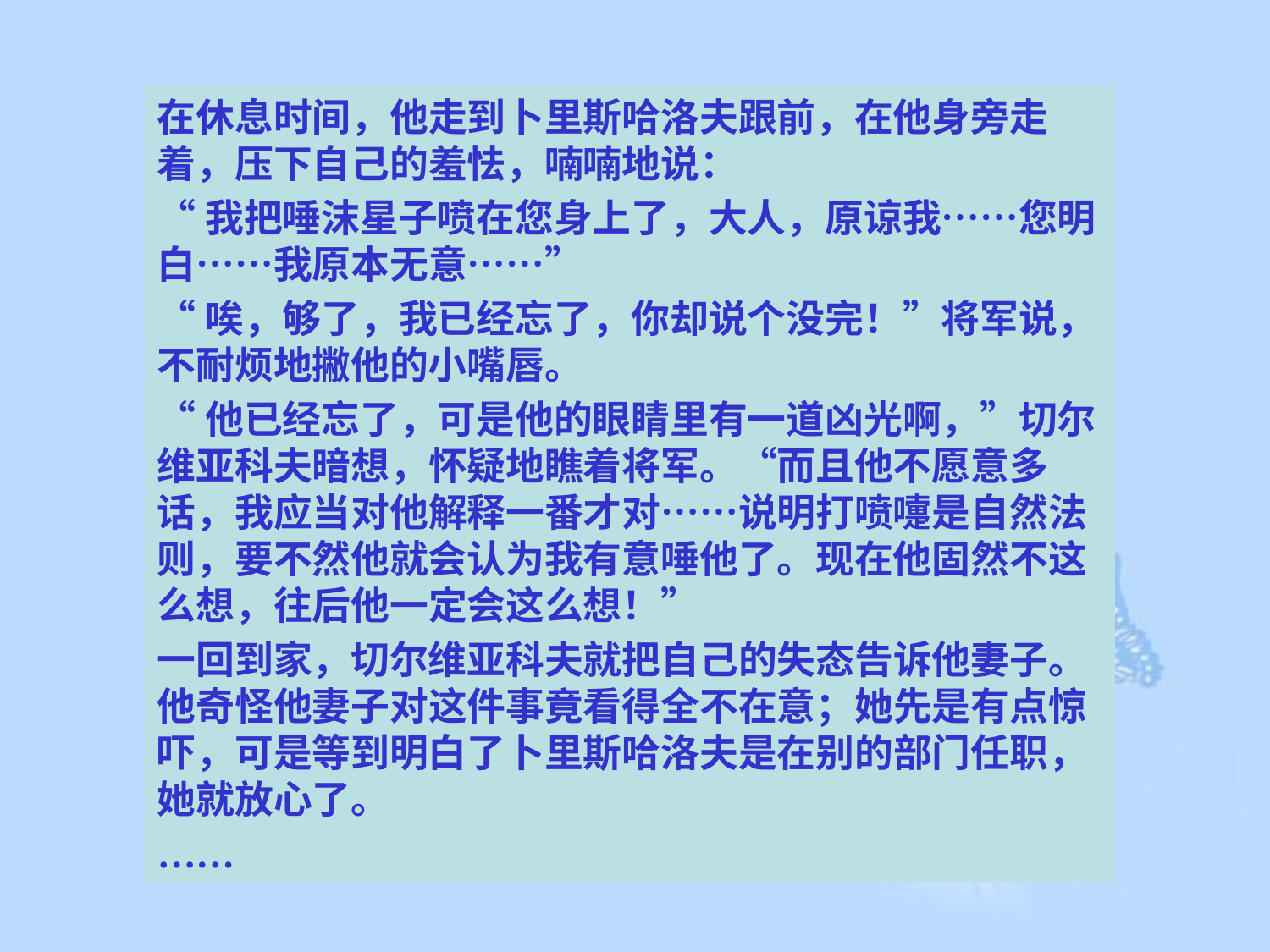

在休息时间，他走到卜里斯哈洛夫跟前，在他身旁走着，压下自己的羞怯，喃喃地说：
“我把唾沫星子喷在您身上了，大人，原谅我……您明白……我原本无意……”
“唉，够了，我已经忘了，你却说个没完！”将军说，不耐烦地撇他的小嘴唇。
“他已经忘了，可是他的眼睛里有一道凶光啊，”切尔维亚科夫暗想，怀疑地瞧着将军。“而且他不愿意多话，我应当对他解释一番才对……说明打喷嚏是自然法则，要不然他就会认为我有意唾他了。现在他固然不这么想，往后他一定会这么想！”
一回到家，切尔维亚科夫就把自己的失态告诉他妻子。他奇怪他妻子对这件事竟看得全不在意；她先是有点惊吓，可是等到明白了卜里斯哈洛夫是在别的部门任职，她就放心了。
……